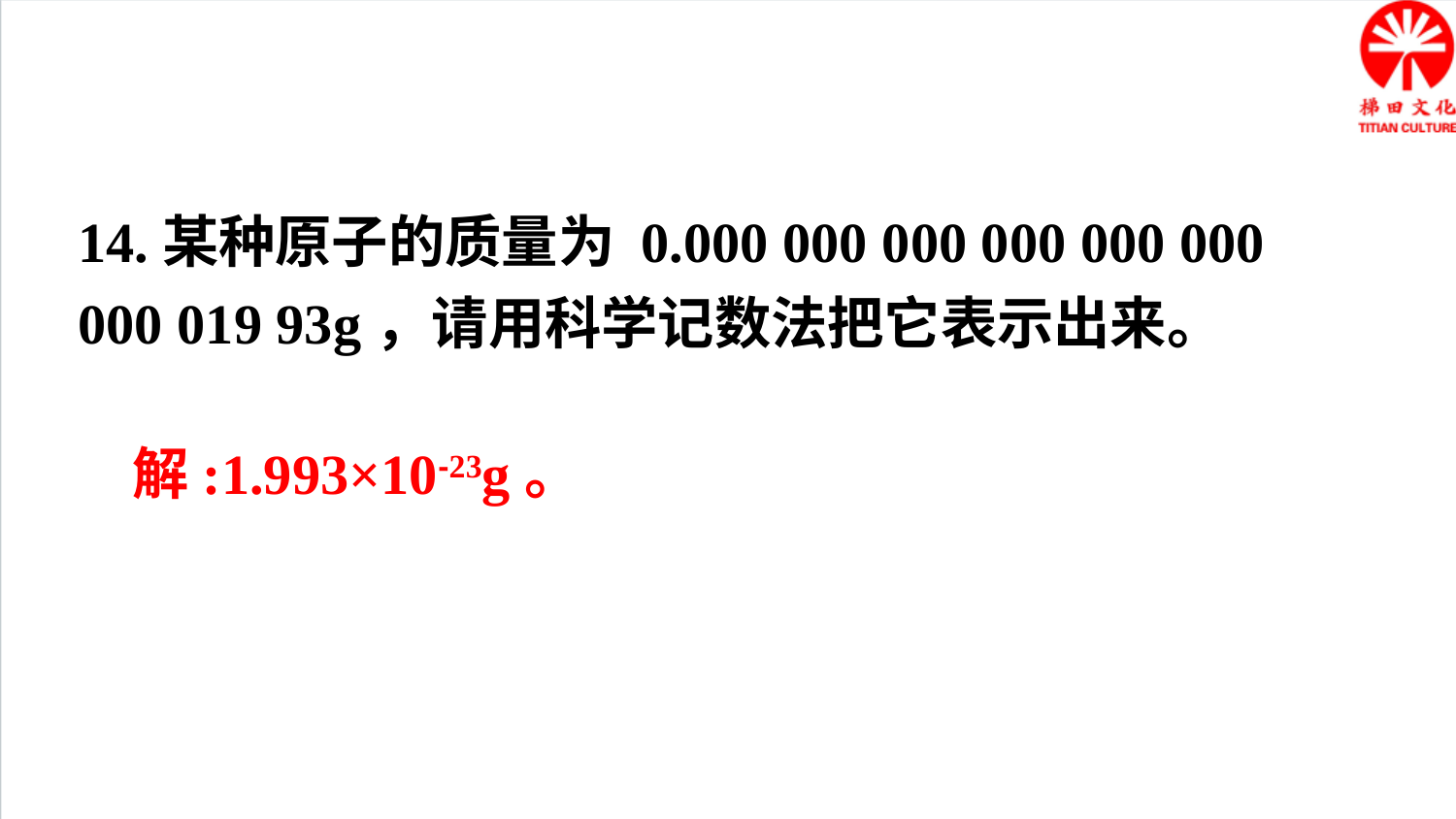

14.某种原子的质量为 0.000 000 000 000 000 000 000 019 93g，请用科学记数法把它表示出来。
解:1.993×10-23g。